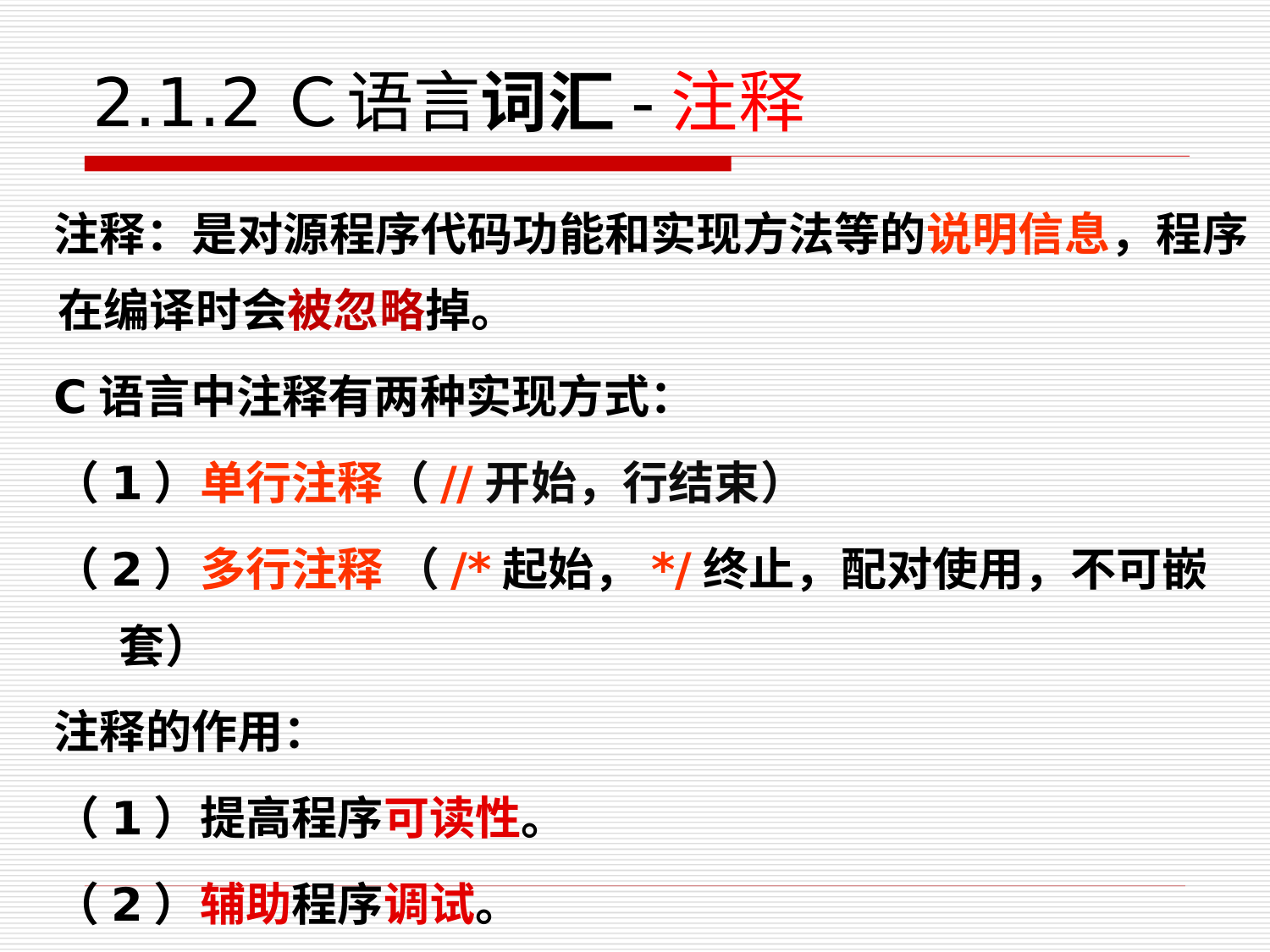

# 2.1.2Ｃ语言词汇-注释
注释：是对源程序代码功能和实现方法等的说明信息，程序在编译时会被忽略掉。
C语言中注释有两种实现方式：
（1）单行注释（//开始，行结束）
（2）多行注释 （/*起始，*/终止，配对使用，不可嵌套）
注释的作用：
（1）提高程序可读性。
（2）辅助程序调试。